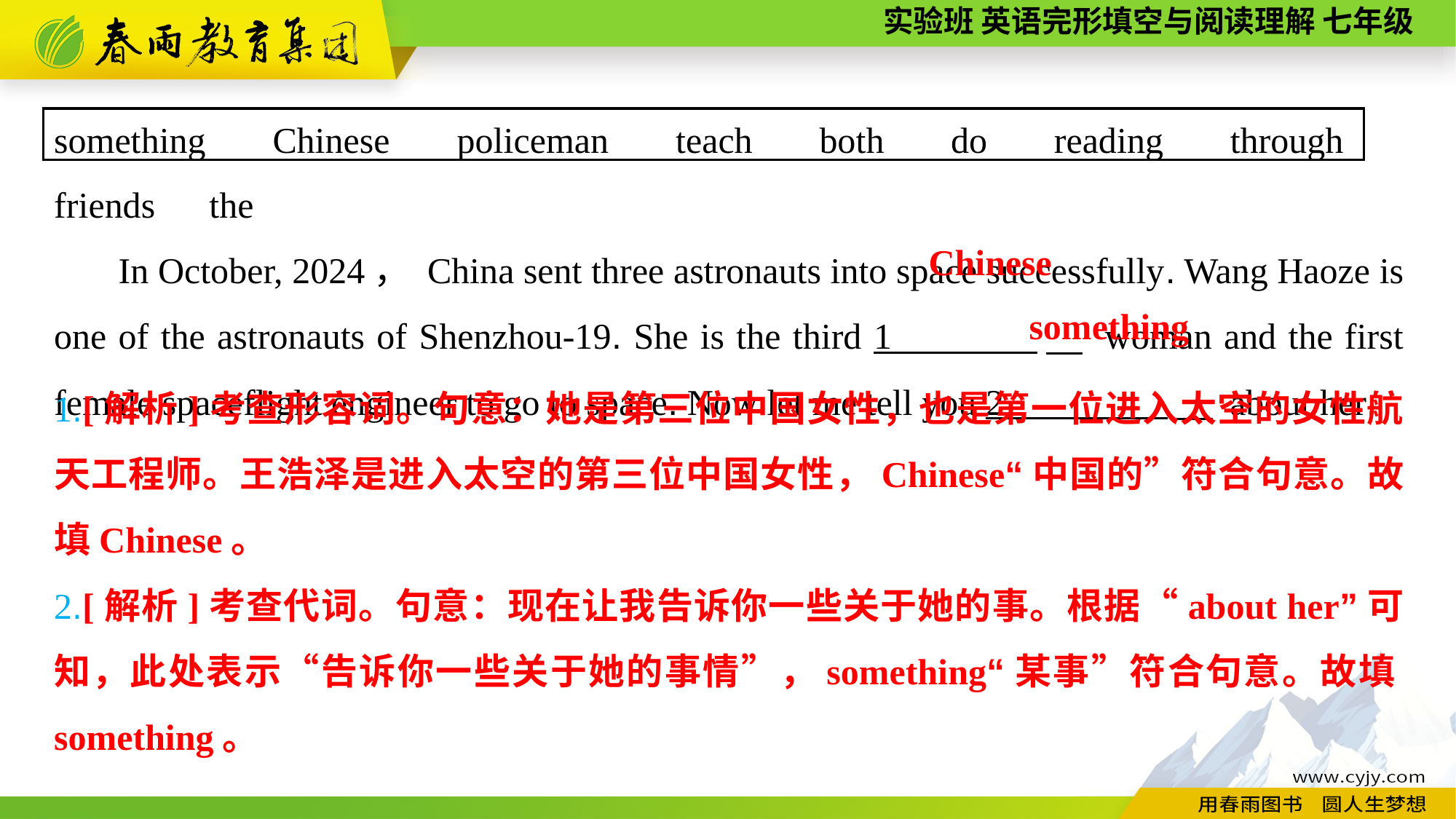

something　Chinese　policeman　teach　both　do　reading　through　friends　the
       In October, 2024， China sent three astronauts into space successfully. Wang Haoze is one of the astronauts of Shenzhou-19. She is the third 1            　 woman and the first female spaceflight engineer to go to space. Now let me tell you 2                  　 about her.

Chinese
something
1.[解析]考查形容词。句意：她是第三位中国女性，也是第一位进入太空的女性航天工程师。王浩泽是进入太空的第三位中国女性，Chinese“中国的”符合句意。故填Chinese。
2.[解析]考查代词。句意：现在让我告诉你一些关于她的事。根据“about her”可知，此处表示“告诉你一些关于她的事情”，something“某事”符合句意。故填something。